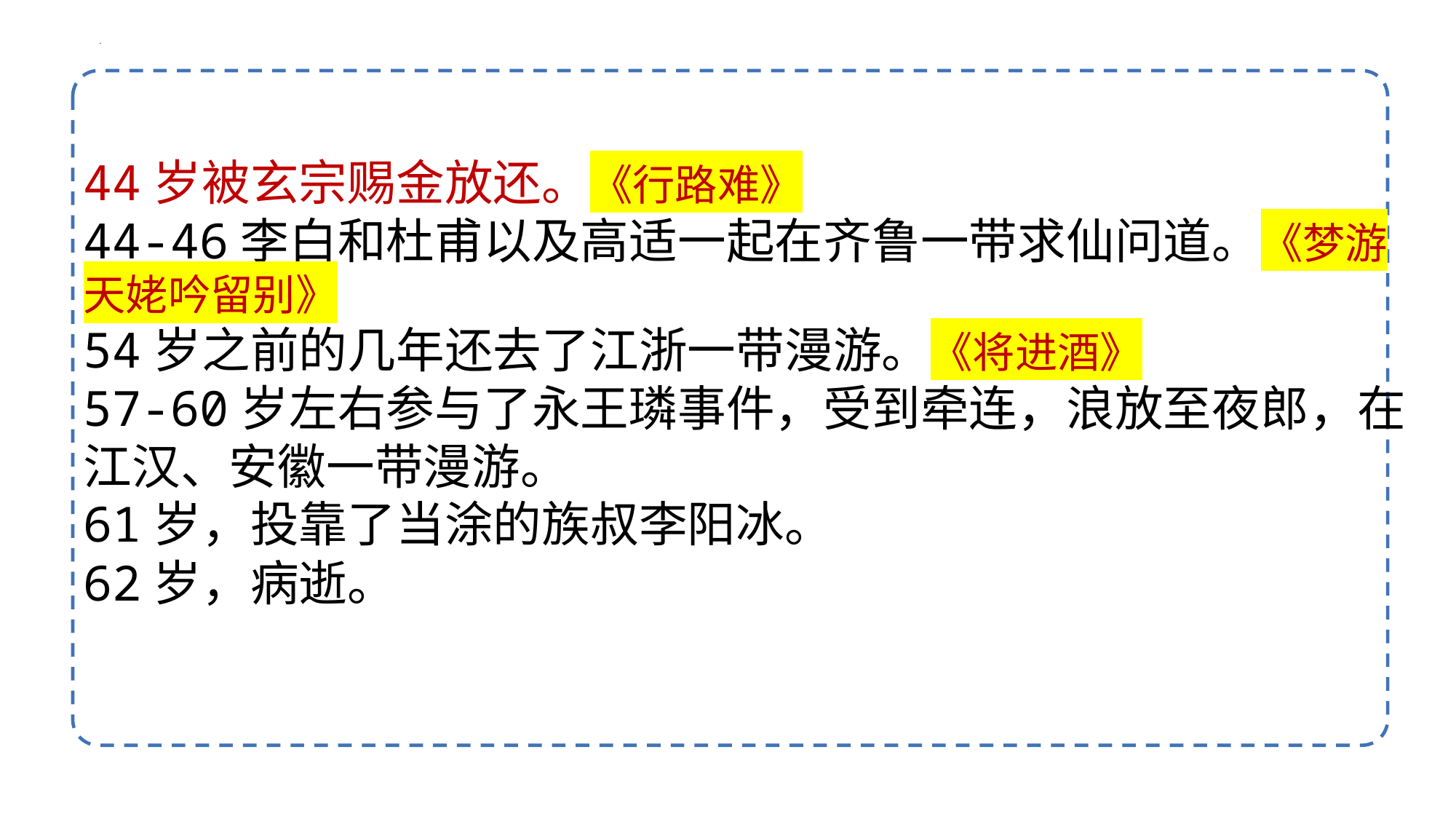

44岁被玄宗赐金放还。《行路难》
44-46李白和杜甫以及高适一起在齐鲁一带求仙问道。《梦游天姥吟留别》
54岁之前的几年还去了江浙一带漫游。《将进酒》
57-60岁左右参与了永王璘事件，受到牵连，浪放至夜郎，在江汉、安徽一带漫游。
61岁，投靠了当涂的族叔李阳冰。
62岁，病逝。